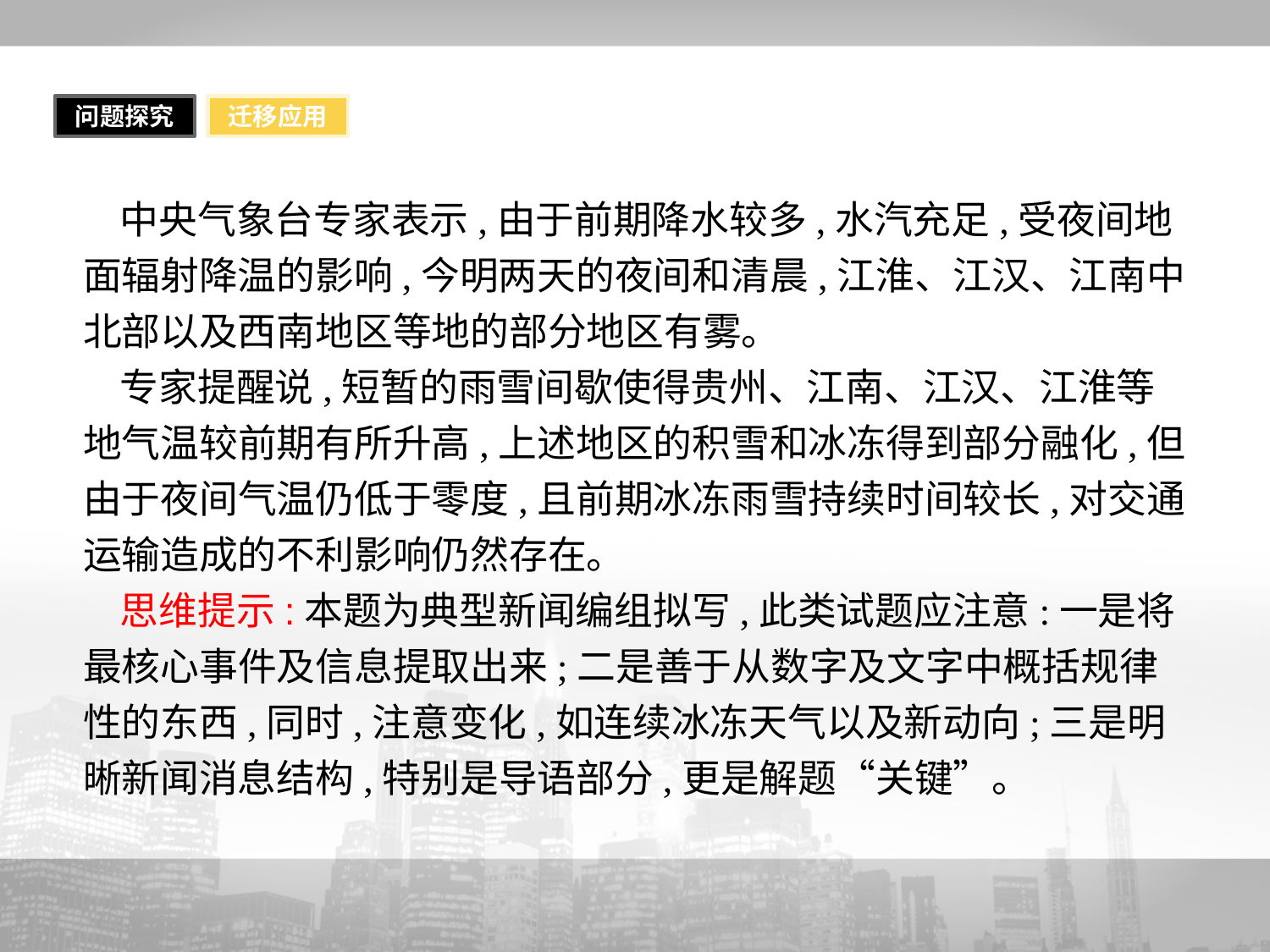

问题探究
迁移应用
中央气象台专家表示,由于前期降水较多,水汽充足,受夜间地面辐射降温的影响,今明两天的夜间和清晨,江淮、江汉、江南中北部以及西南地区等地的部分地区有雾。
专家提醒说,短暂的雨雪间歇使得贵州、江南、江汉、江淮等地气温较前期有所升高,上述地区的积雪和冰冻得到部分融化,但由于夜间气温仍低于零度,且前期冰冻雨雪持续时间较长,对交通运输造成的不利影响仍然存在。
思维提示:本题为典型新闻编组拟写,此类试题应注意:一是将最核心事件及信息提取出来;二是善于从数字及文字中概括规律性的东西,同时,注意变化,如连续冰冻天气以及新动向;三是明晰新闻消息结构,特别是导语部分,更是解题“关键”。